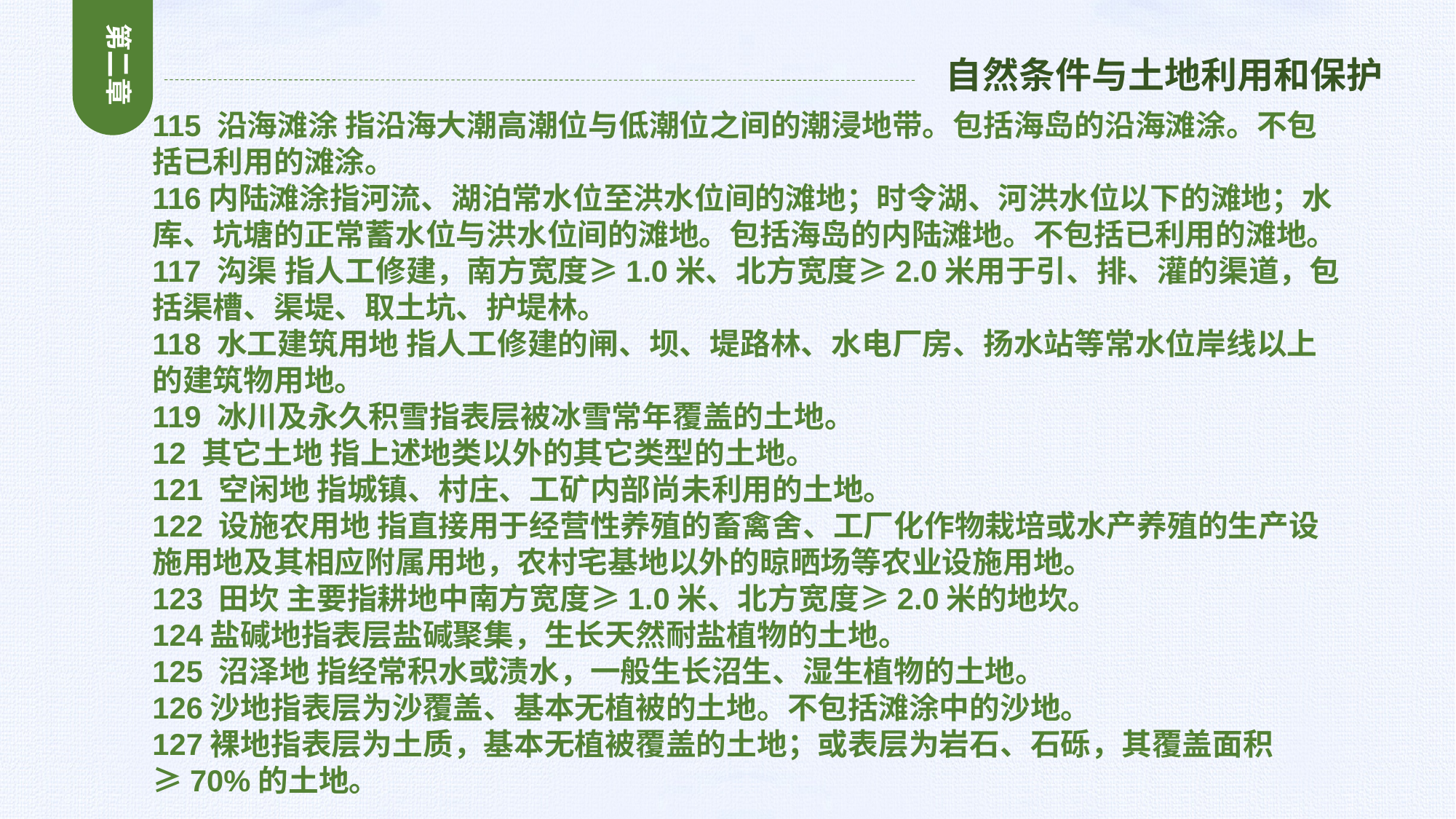

第二章
自然条件与土地利用和保护

115 沿海滩涂 指沿海大潮高潮位与低潮位之间的潮浸地带。包括海岛的沿海滩涂。不包括已利用的滩涂。
116内陆滩涂指河流、湖泊常水位至洪水位间的滩地；时令湖、河洪水位以下的滩地；水库、坑塘的正常蓄水位与洪水位间的滩地。包括海岛的内陆滩地。不包括已利用的滩地。
117 沟渠 指人工修建，南方宽度≥1.0米、北方宽度≥2.0米用于引、排、灌的渠道，包括渠槽、渠堤、取土坑、护堤林。
118 水工建筑用地 指人工修建的闸、坝、堤路林、水电厂房、扬水站等常水位岸线以上的建筑物用地。
119 冰川及永久积雪指表层被冰雪常年覆盖的土地。
12 其它土地 指上述地类以外的其它类型的土地。
121 空闲地 指城镇、村庄、工矿内部尚未利用的土地。
122 设施农用地 指直接用于经营性养殖的畜禽舍、工厂化作物栽培或水产养殖的生产设施用地及其相应附属用地，农村宅基地以外的晾晒场等农业设施用地。
123 田坎 主要指耕地中南方宽度≥1.0米、北方宽度≥2.0米的地坎。
124盐碱地指表层盐碱聚集，生长天然耐盐植物的土地。
125 沼泽地 指经常积水或渍水，一般生长沼生、湿生植物的土地。
126沙地指表层为沙覆盖、基本无植被的土地。不包括滩涂中的沙地。
127裸地指表层为土质，基本无植被覆盖的土地；或表层为岩石、石砾，其覆盖面积≥70%的土地。